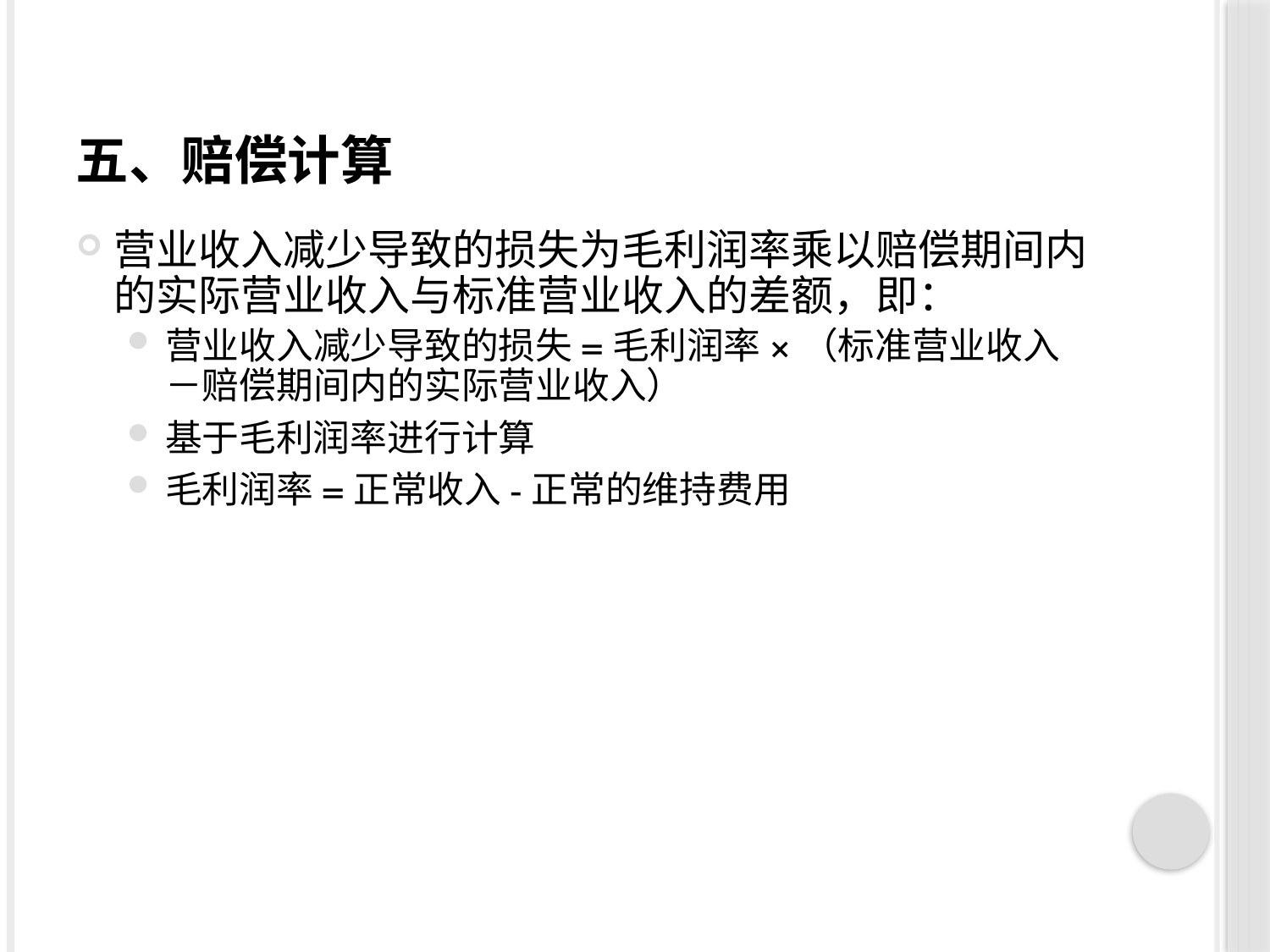

# 五、赔偿计算
营业收入减少导致的损失为毛利润率乘以赔偿期间内的实际营业收入与标准营业收入的差额，即：
营业收入减少导致的损失=毛利润率×（标准营业收入－赔偿期间内的实际营业收入）
基于毛利润率进行计算
毛利润率=正常收入-正常的维持费用